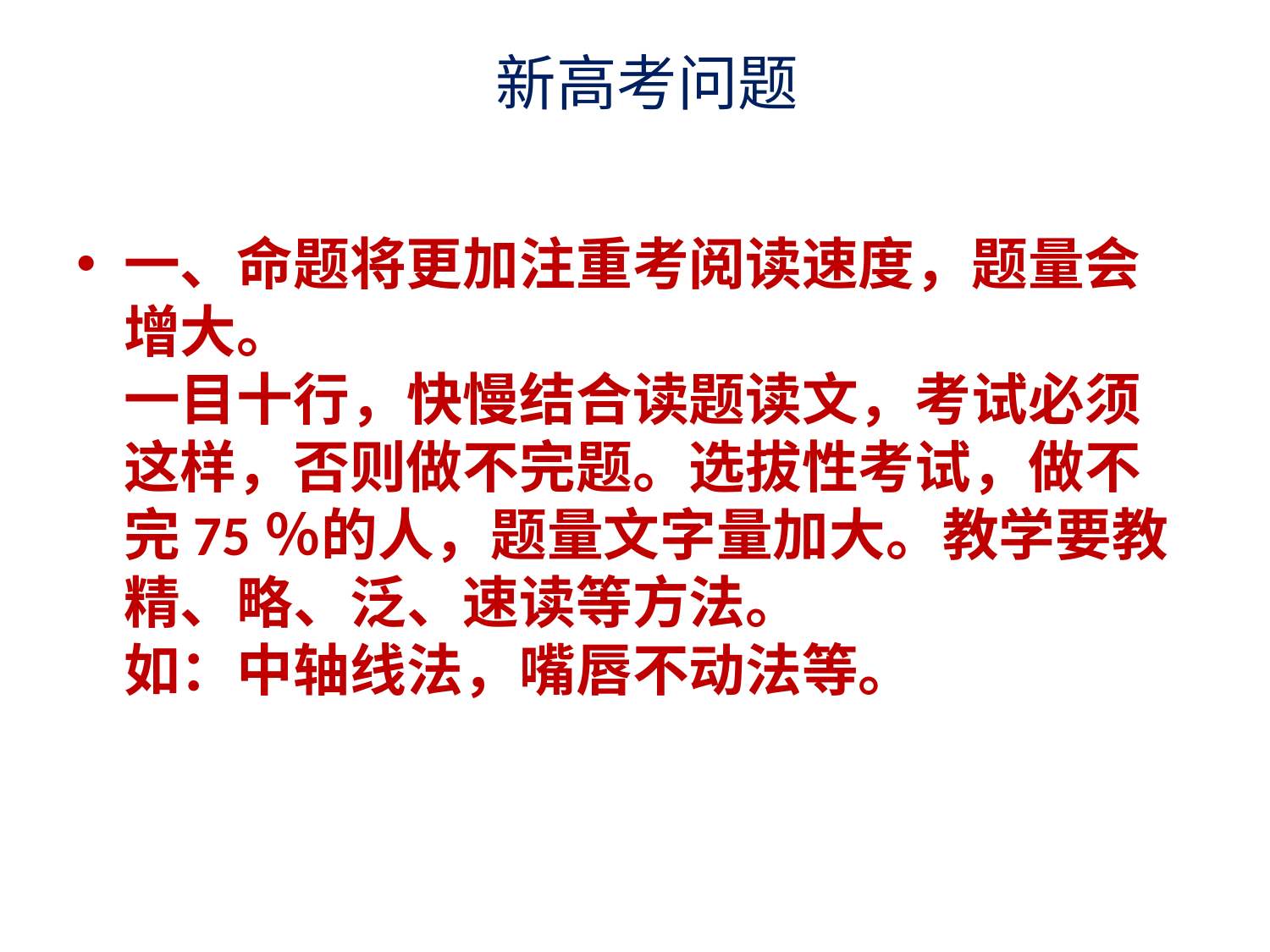

# 新高考问题
一、命题将更加注重考阅读速度，题量会增大。
一目十行，快慢结合读题读文，考试必须这样，否则做不完题。选拔性考试，做不完75％的人，题量文字量加大。教学要教精、略、泛、速读等方法。
如：中轴线法，嘴唇不动法等。